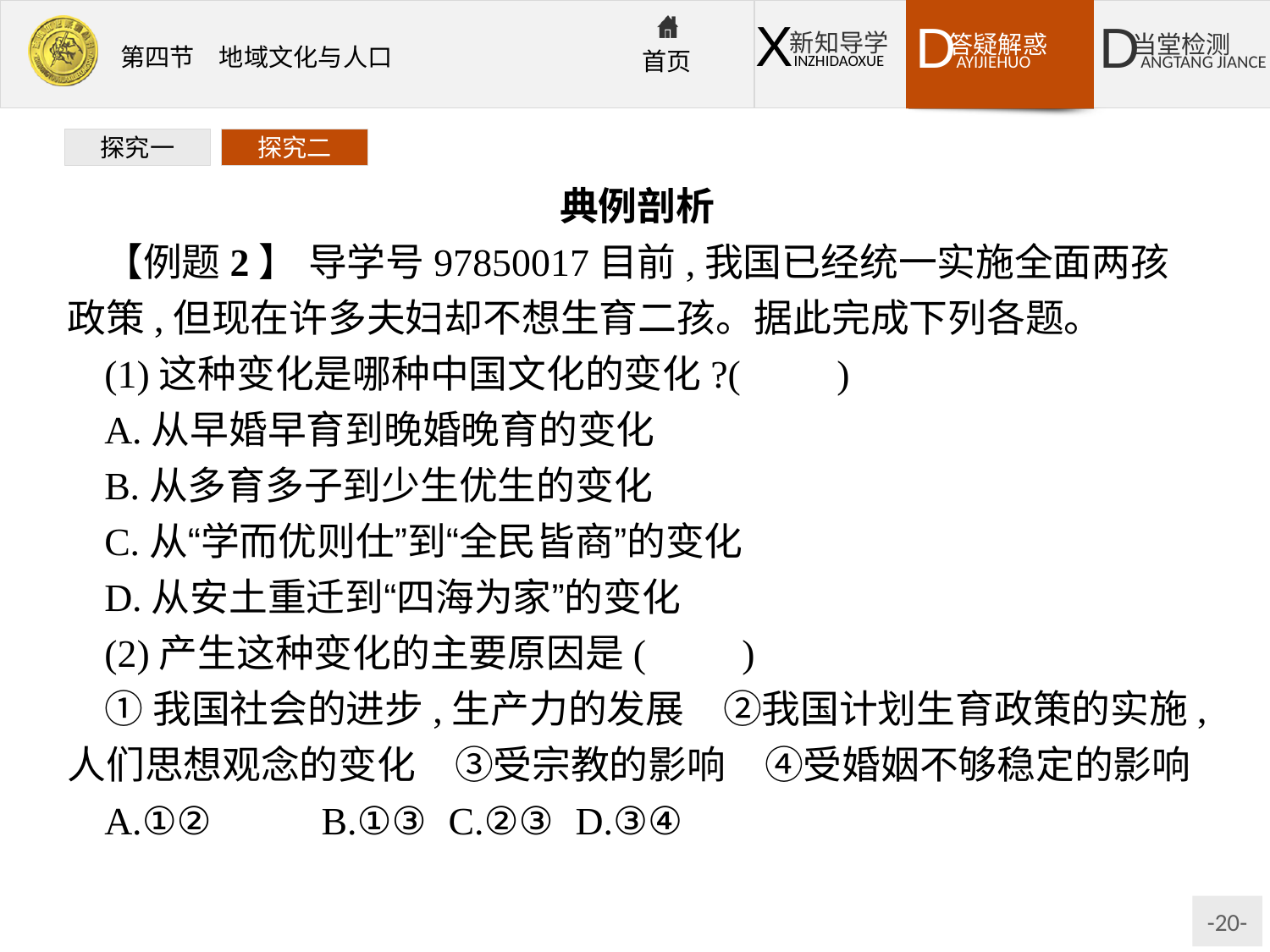

典例剖析
【例题2】 导学号97850017目前,我国已经统一实施全面两孩政策,但现在许多夫妇却不想生育二孩。据此完成下列各题。
(1)这种变化是哪种中国文化的变化?(　　)
A.从早婚早育到晚婚晚育的变化
B.从多育多子到少生优生的变化
C.从“学而优则仕”到“全民皆商”的变化
D.从安土重迁到“四海为家”的变化
(2)产生这种变化的主要原因是(　　)
①我国社会的进步,生产力的发展　②我国计划生育政策的实施,人们思想观念的变化　③受宗教的影响　④受婚姻不够稳定的影响
A.①②	B.①③	C.②③	D.③④
探究一
探究二